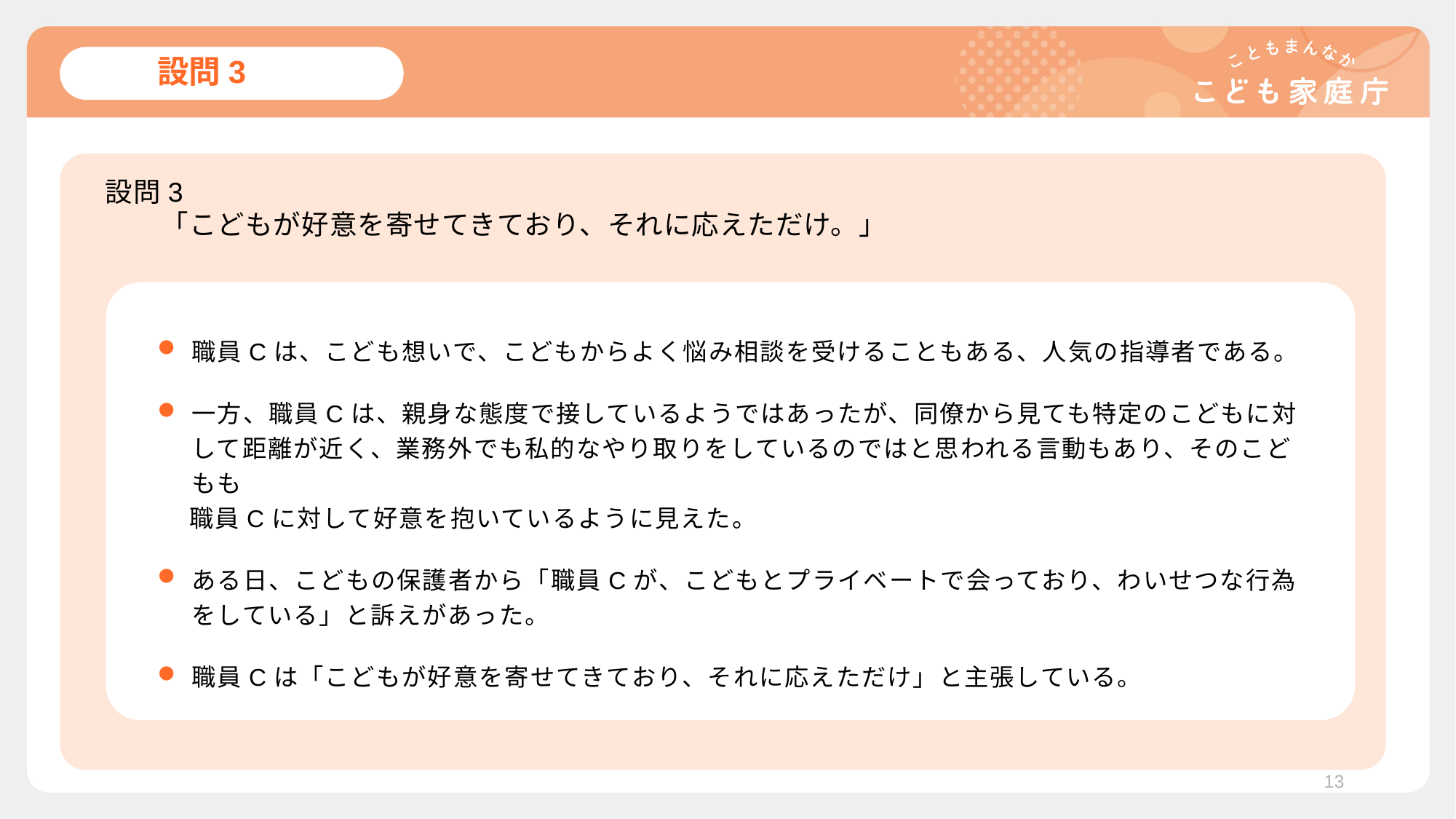

# 設問3

設問3
　　「こどもが好意を寄せてきており、それに応えただけ。」

職員Cは、こども想いで、こどもからよく悩み相談を受けることもある、人気の指導者である。
一方、職員Cは、親身な態度で接しているようではあったが、同僚から見ても特定のこどもに対して距離が近く、業務外でも私的なやり取りをしているのではと思われる言動もあり、そのこどもも
職員Cに対して好意を抱いているように見えた。
ある日、こどもの保護者から「職員Cが、こどもとプライベートで会っており、わいせつな行為をしている」と訴えがあった。
職員Cは「こどもが好意を寄せてきており、それに応えただけ」と主張している。
13